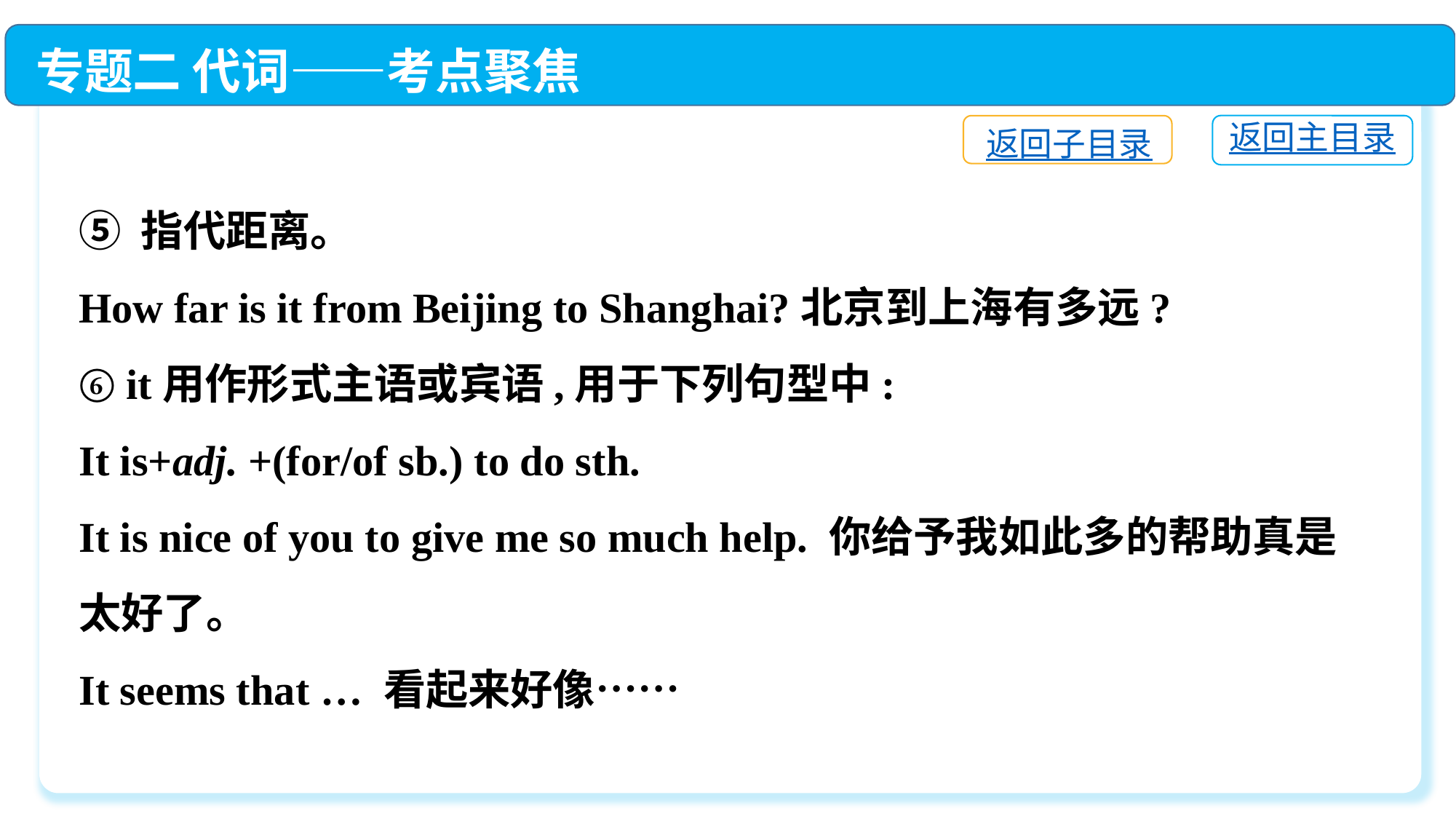

专题二 代词——考点聚焦

返回主目录

返回子目录
⑤ 指代距离。
How far is it from Beijing to Shanghai?北京到上海有多远?
⑥ it用作形式主语或宾语,用于下列句型中:
It is+adj. +(for/of sb.) to do sth.
It is nice of you to give me so much help. 你给予我如此多的帮助真是太好了。
It seems that … 看起来好像……